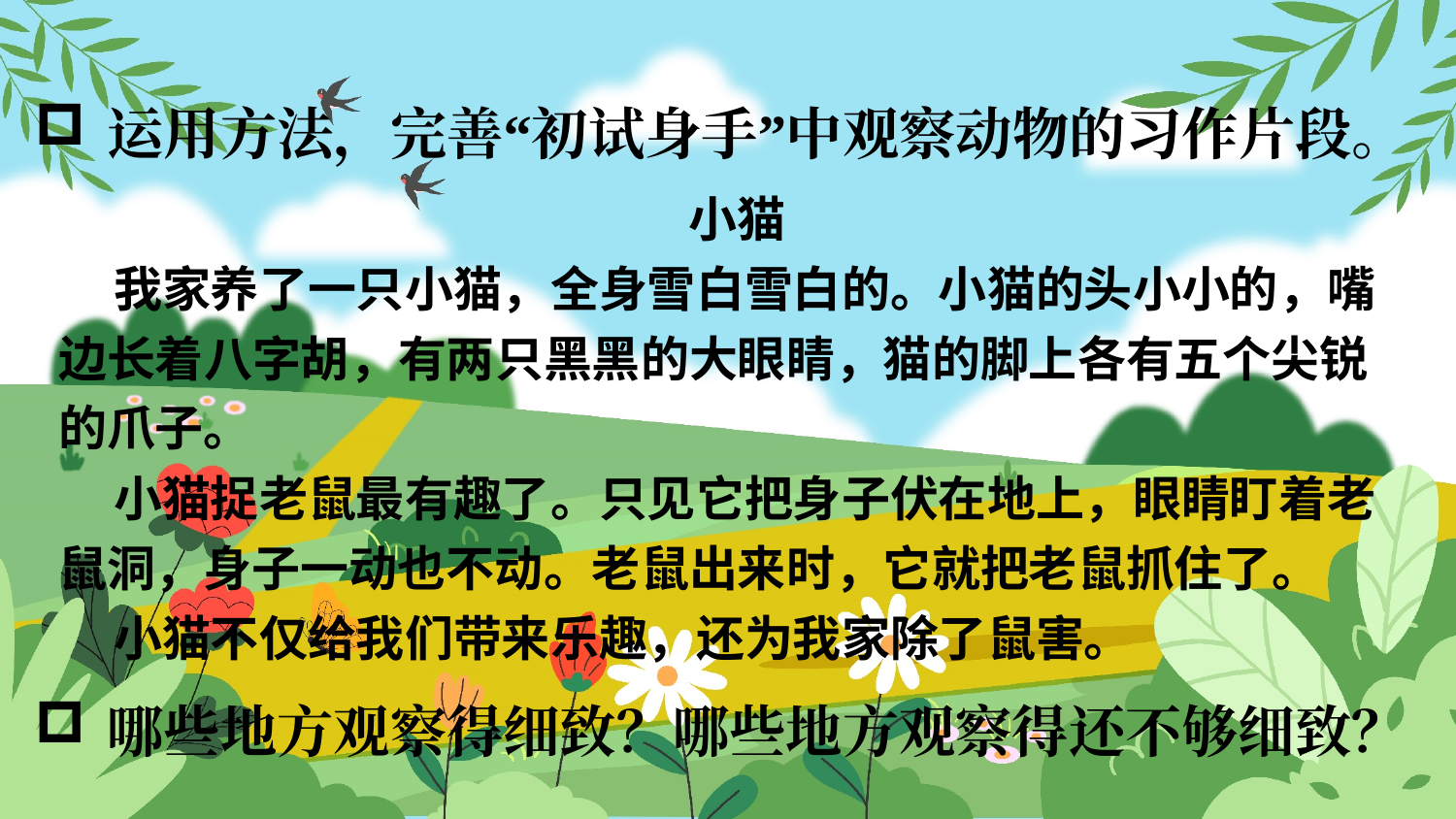

运用方法，完善“初试身手”中观察动物的习作片段。
小猫
    我家养了一只小猫，全身雪白雪白的。小猫的头小小的，嘴边长着八字胡，有两只黑黑的大眼睛，猫的脚上各有五个尖锐的爪子。
    小猫捉老鼠最有趣了。只见它把身子伏在地上，眼睛盯着老鼠洞，身子一动也不动。老鼠出来时，它就把老鼠抓住了。
    小猫不仅给我们带来乐趣，还为我家除了鼠害。
哪些地方观察得细致？哪些地方观察得还不够细致？